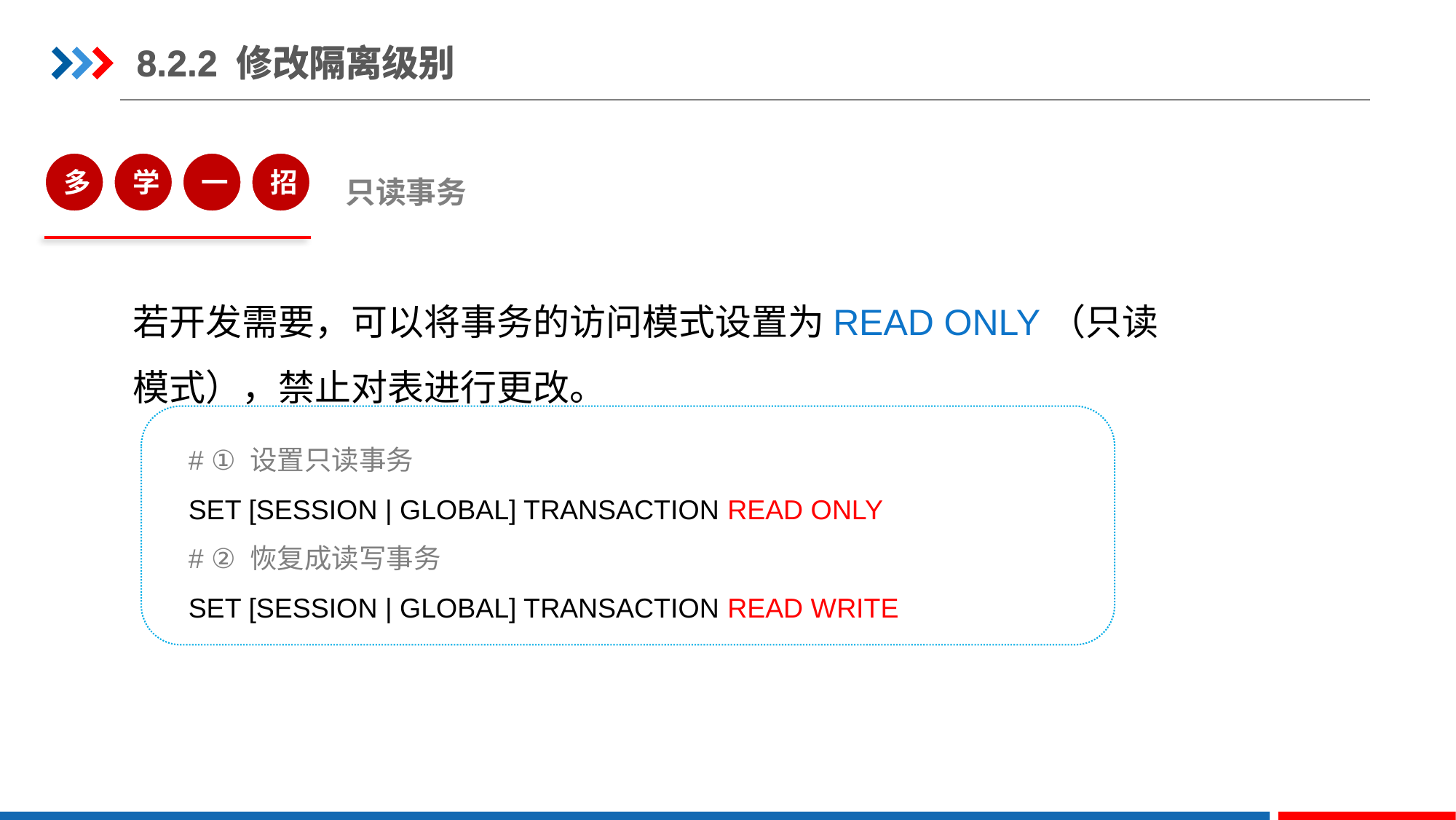

8.2.2 修改隔离级别
8.2.2 修改隔离级别
多
学
一
招
只读事务
若开发需要，可以将事务的访问模式设置为READ ONLY（只读模式），禁止对表进行更改。

# ① 设置只读事务
SET [SESSION | GLOBAL] TRANSACTION READ ONLY
# ② 恢复成读写事务
SET [SESSION | GLOBAL] TRANSACTION READ WRITE